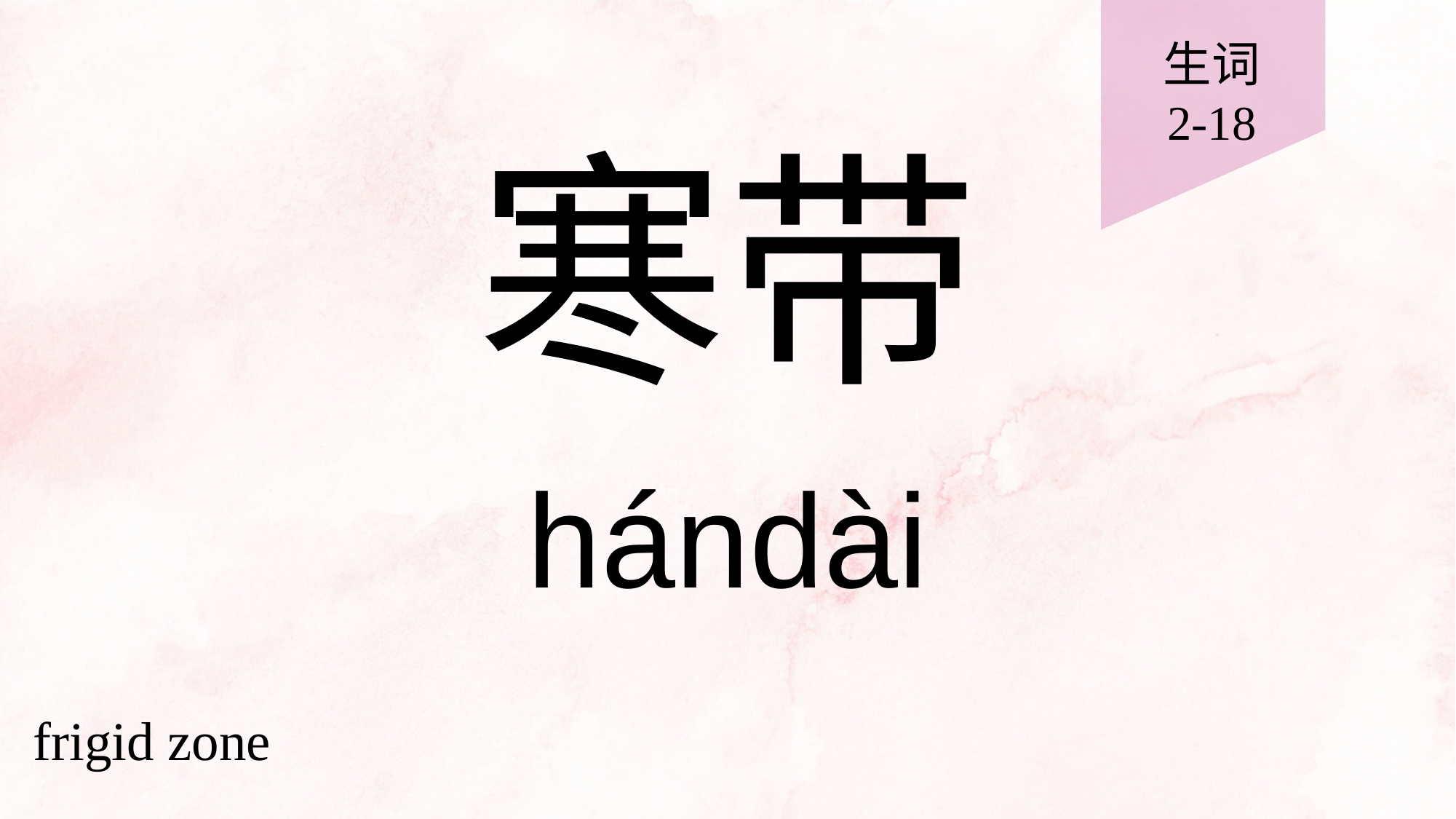

生词
2-18
# 寒带
hándài
frigid zone